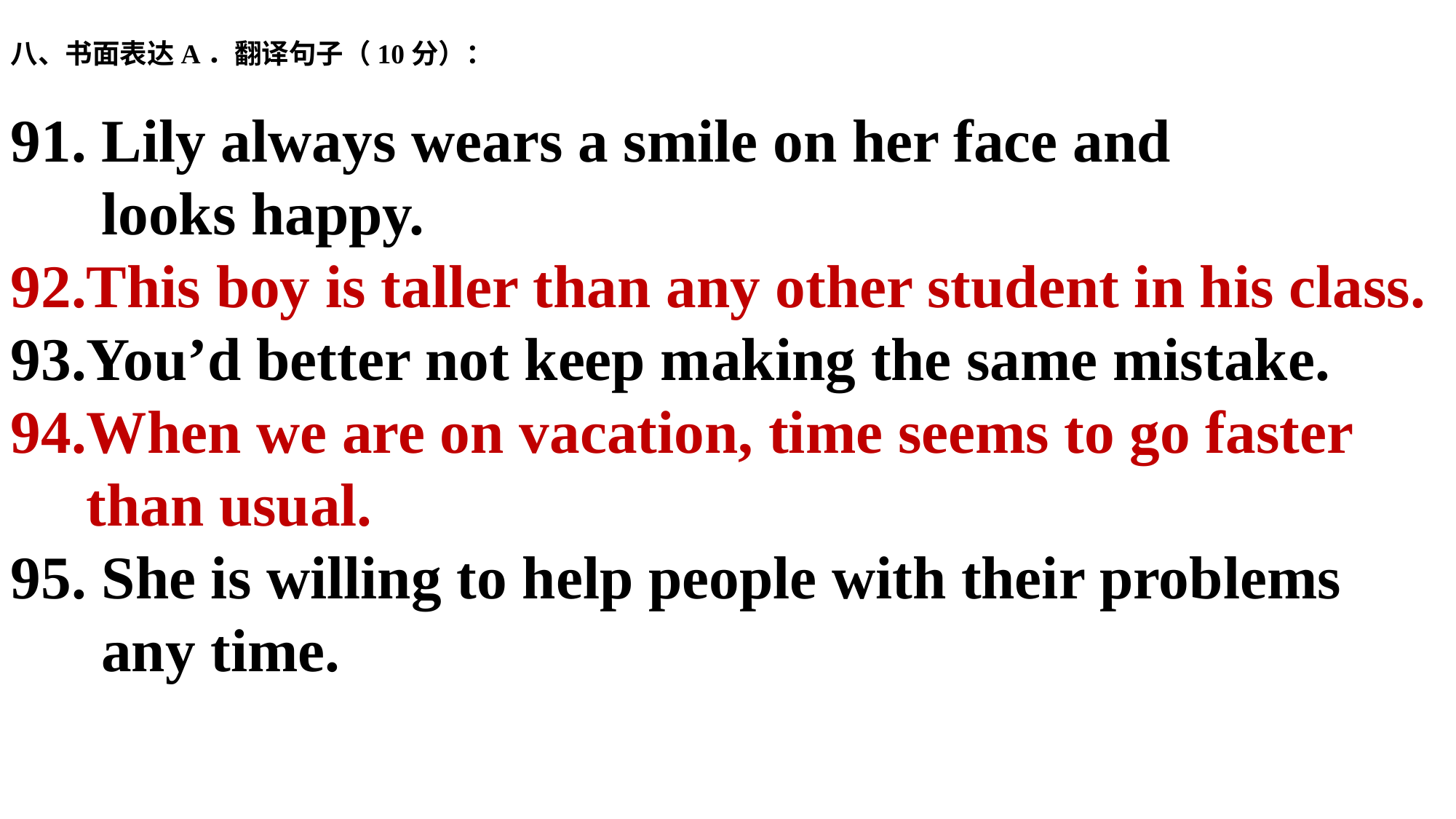

八、书面表达A．翻译句子（10分）：

91. Lily always wears a smile on her face and
      looks happy.
92.This boy is taller than any other student in his class.
93.You’d better not keep making the same mistake.
94.When we are on vacation, time seems to go faster
     than usual.
95. She is willing to help people with their problems
      any time.